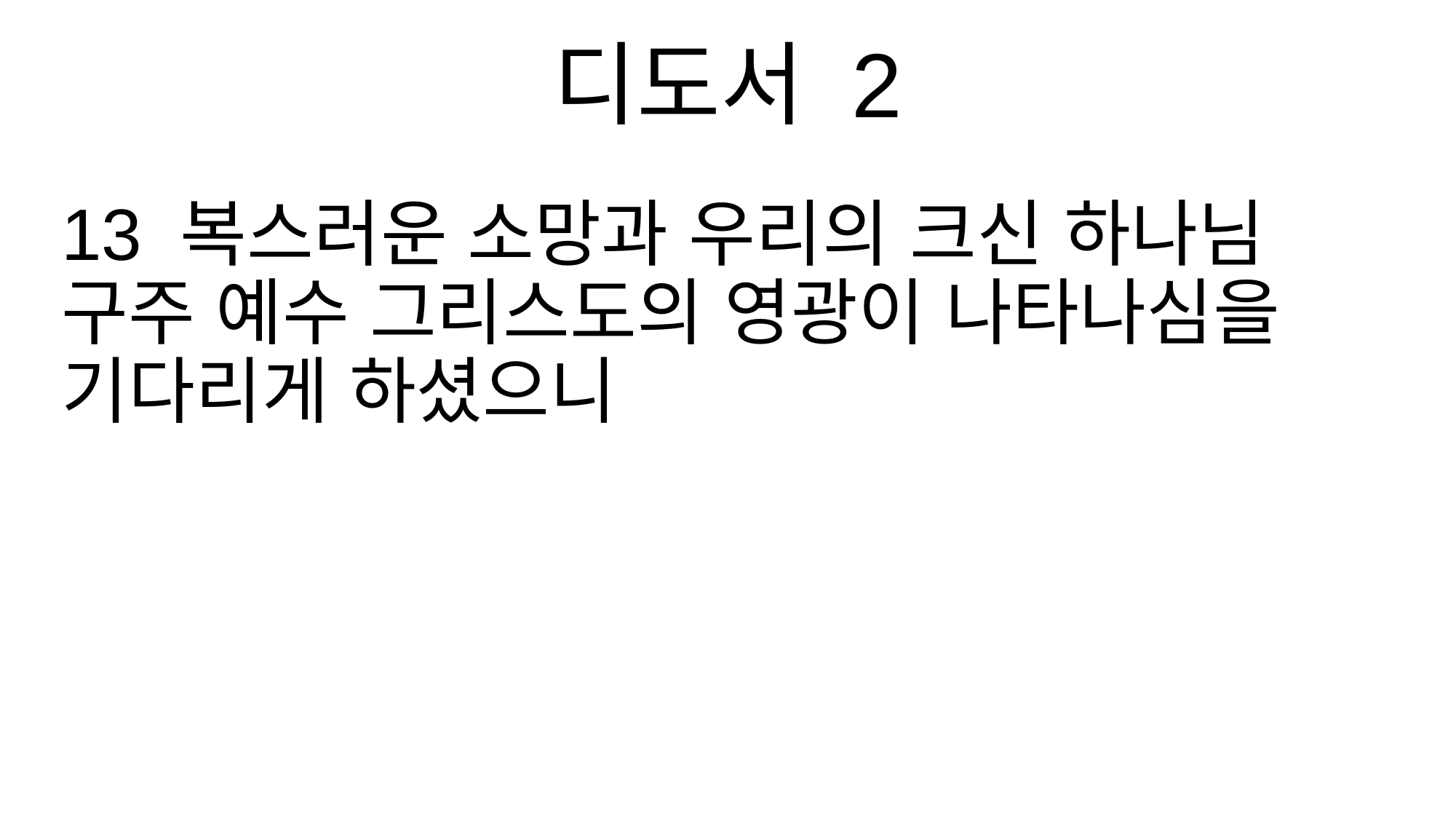

디도서 2
13 복스러운 소망과 우리의 크신 하나님 구주 예수 그리스도의 영광이 나타나심을 기다리게 하셨으니